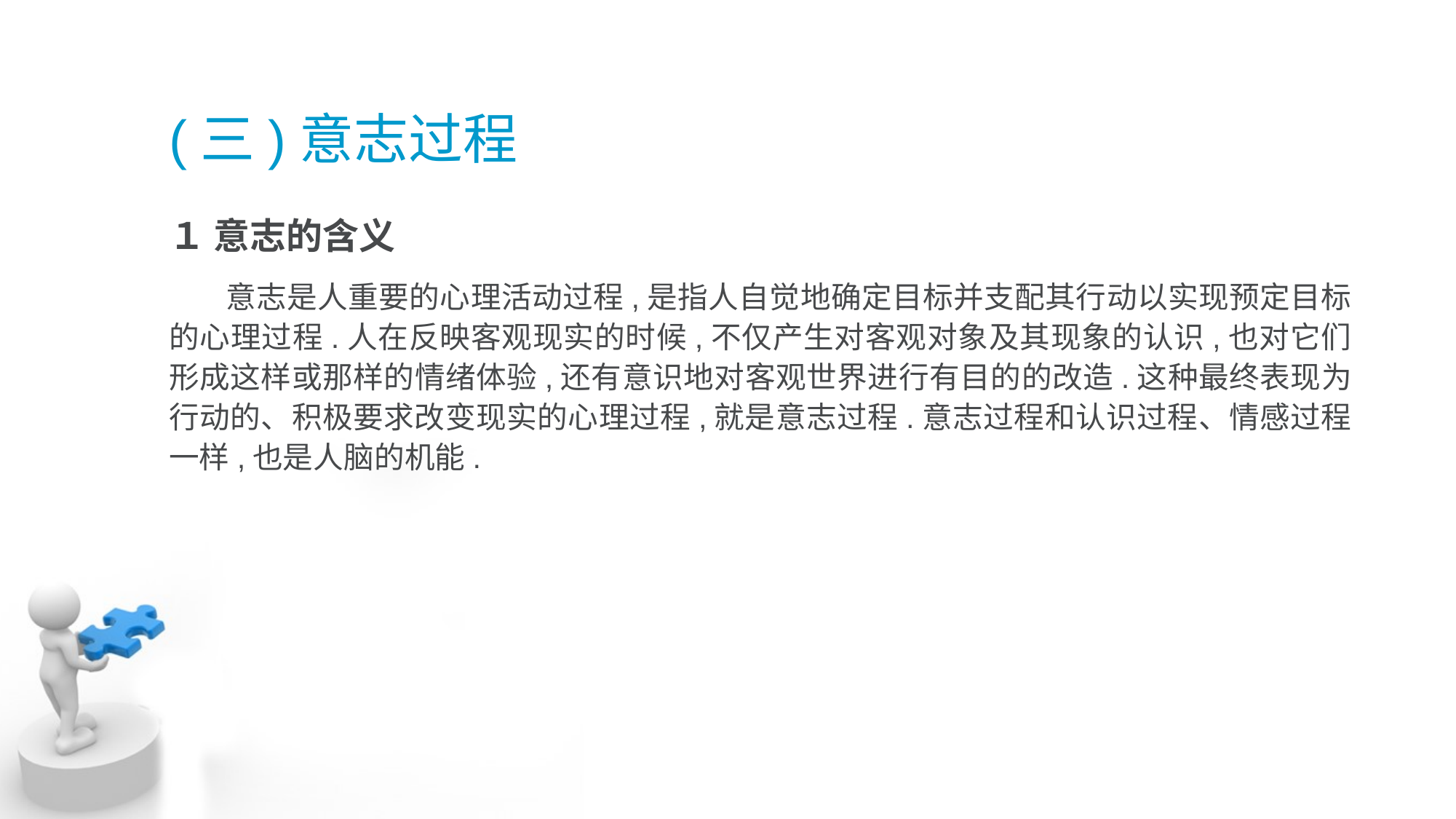

# (三)意志过程
１ 意志的含义
       意志是人重要的心理活动过程,是指人自觉地确定目标并支配其行动以实现预定目标 的心理过程.人在反映客观现实的时候,不仅产生对客观对象及其现象的认识,也对它们 形成这样或那样的情绪体验,还有意识地对客观世界进行有目的的改造.这种最终表现为 行动的、积极要求改变现实的心理过程,就是意志过程.意志过程和认识过程、情感过程 一样,也是人脑的机能.